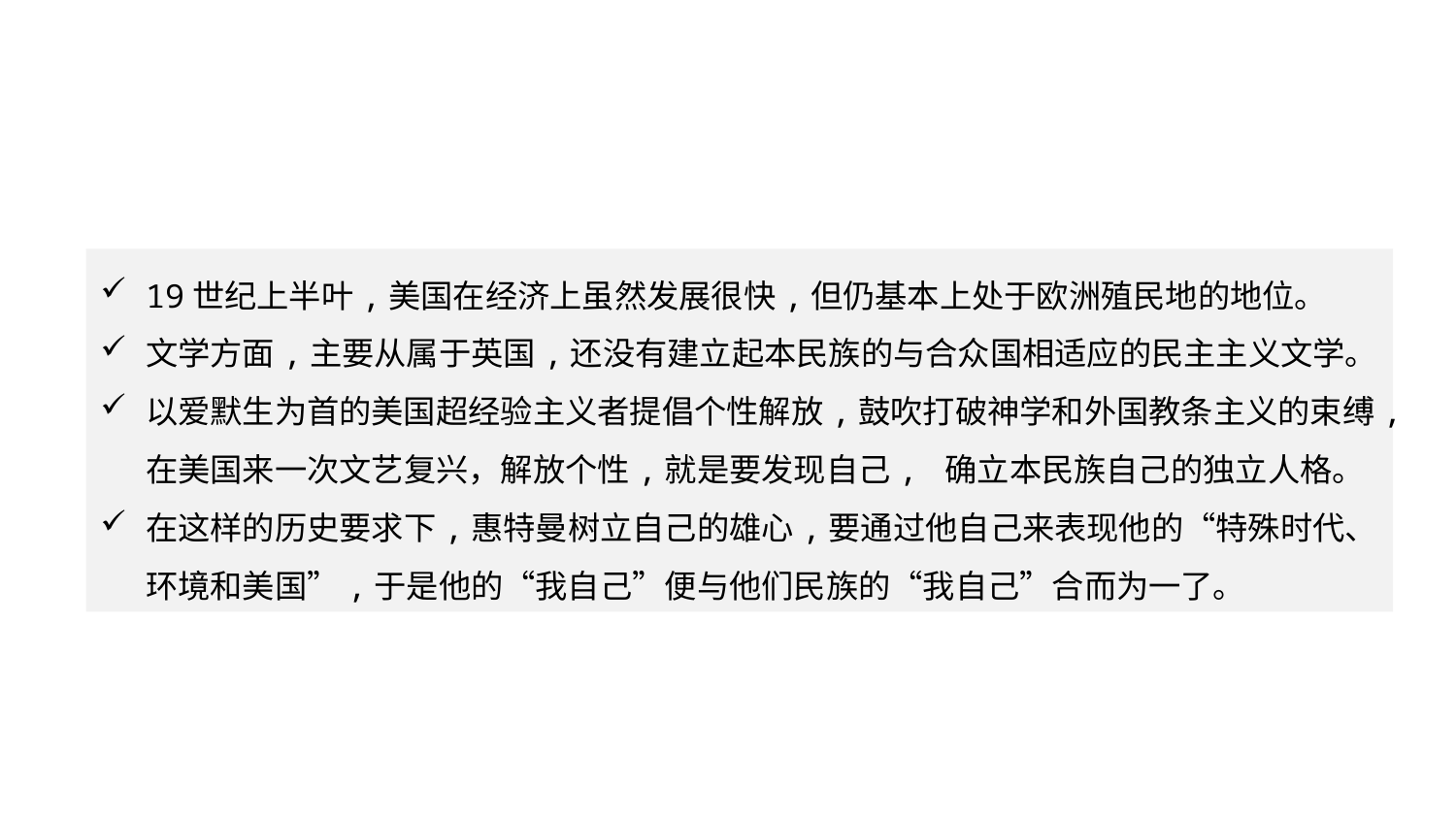

写作背景
19世纪上半叶,美国在经济上虽然发展很快,但仍基本上处于欧洲殖民地的地位。
文学方面,主要从属于英国,还没有建立起本民族的与合众国相适应的民主主义文学。
以爱默生为首的美国超经验主义者提倡个性解放,鼓吹打破神学和外国教条主义的束缚,在美国来一次文艺复兴，解放个性,就是要发现自己, 确立本民族自己的独立人格。
在这样的历史要求下,惠特曼树立自己的雄心,要通过他自己来表现他的“特殊时代、环境和美国”,于是他的“我自己”便与他们民族的“我自己”合而为一了。